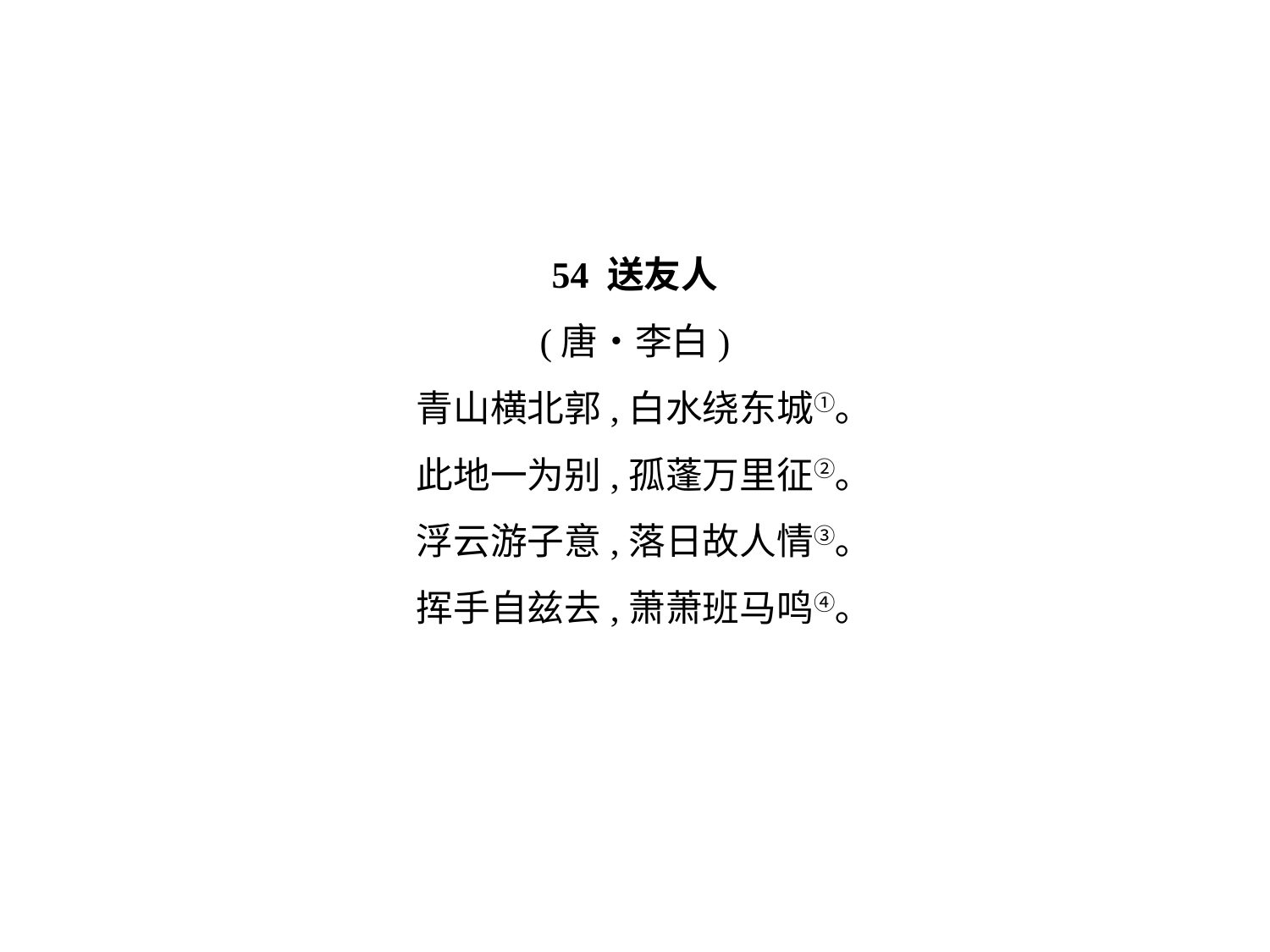

54 送友人
(唐•李白)
青山横北郭,白水绕东城①｡
此地一为别,孤蓬万里征②｡
浮云游子意,落日故人情③｡
挥手自兹去,萧萧班马鸣④｡